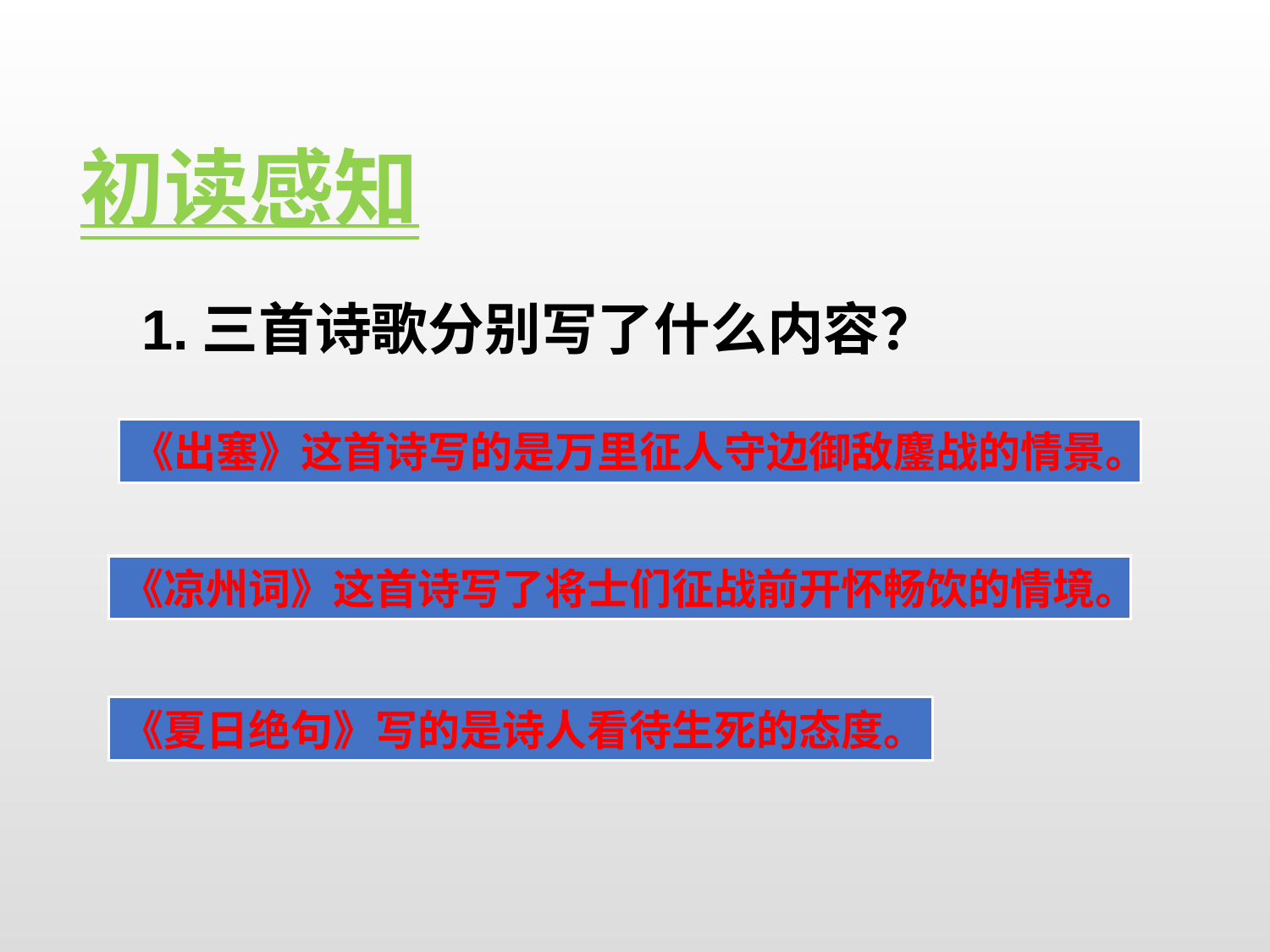

初读感知
1.三首诗歌分别写了什么内容？
《出塞》这首诗写的是万里征人守边御敌鏖战的情景。
《凉州词》这首诗写了将士们征战前开怀畅饮的情境。
《夏日绝句》写的是诗人看待生死的态度。